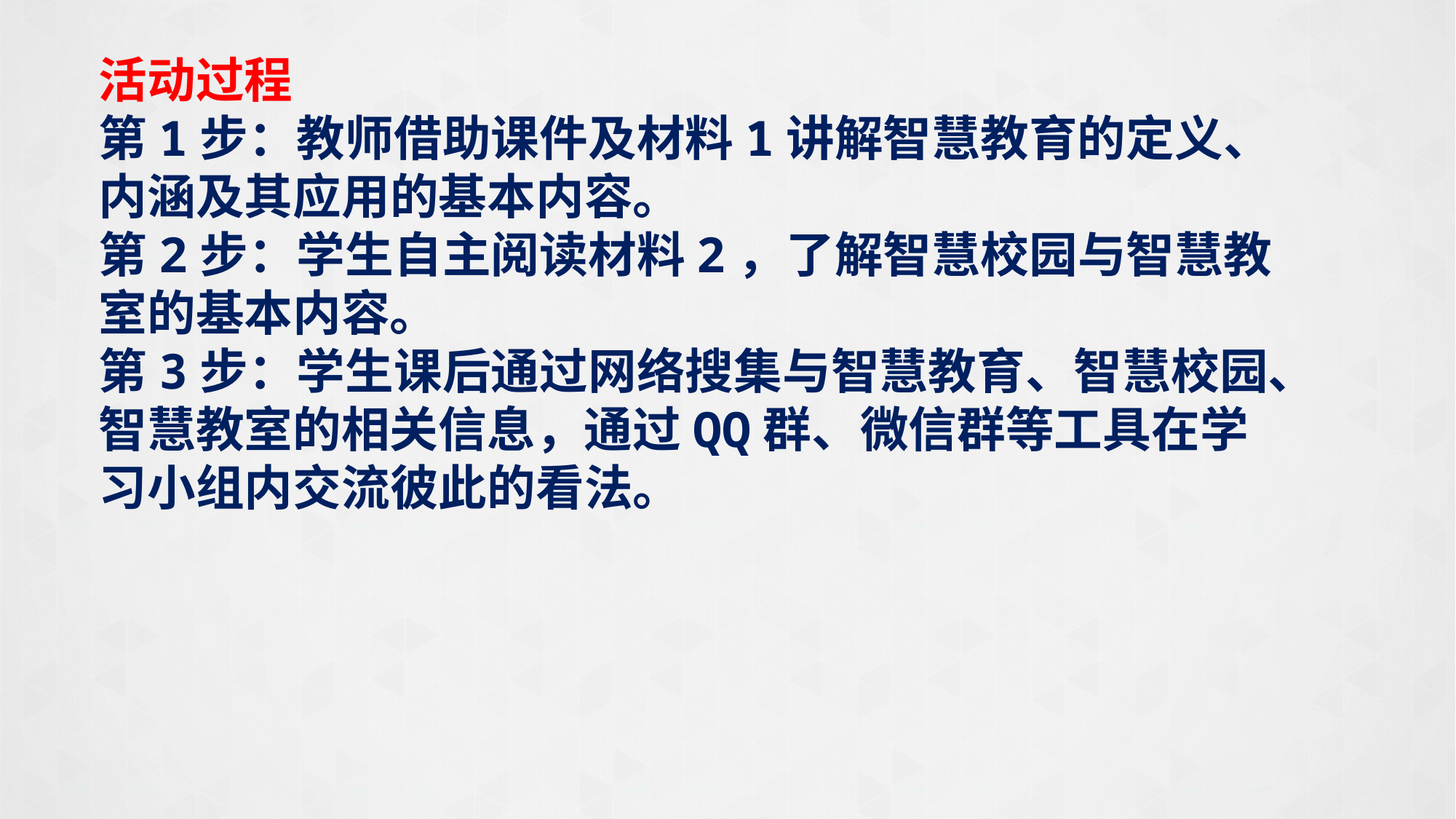

活动过程
第1步：教师借助课件及材料1讲解智慧教育的定义、内涵及其应用的基本内容。
第2步：学生自主阅读材料2，了解智慧校园与智慧教室的基本内容。
第3步：学生课后通过网络搜集与智慧教育、智慧校园、智慧教室的相关信息，通过QQ群、微信群等工具在学习小组内交流彼此的看法。